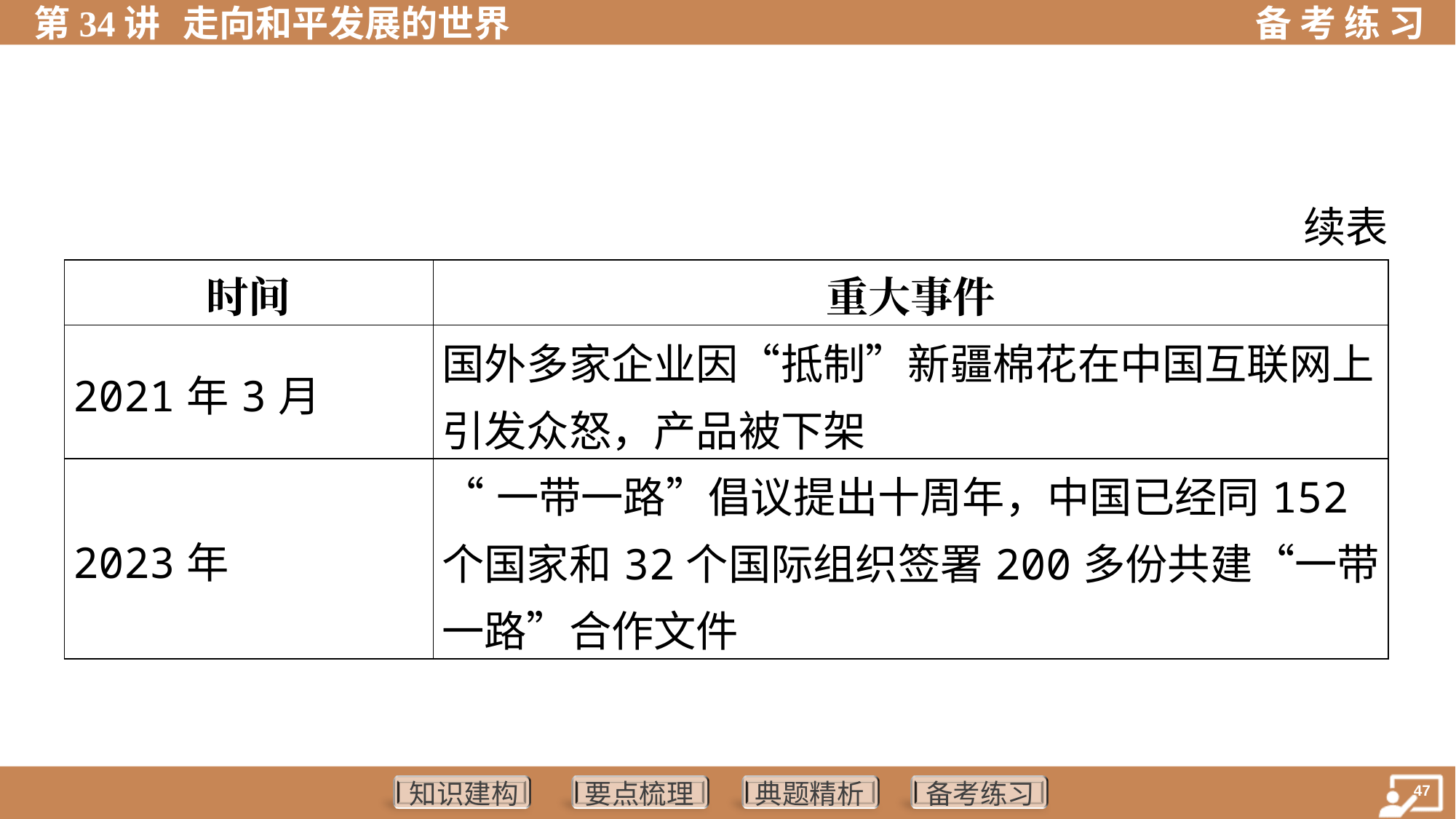

续表
| 时间 | 重大事件 |
| --- | --- |
| 2021年3月 | 国外多家企业因“抵制”新疆棉花在中国互联网上引发众怒，产品被下架 |
| 2023年 | “一带一路”倡议提出十周年，中国已经同152个国家和32个国际组织签署200多份共建“一带一路”合作文件 |